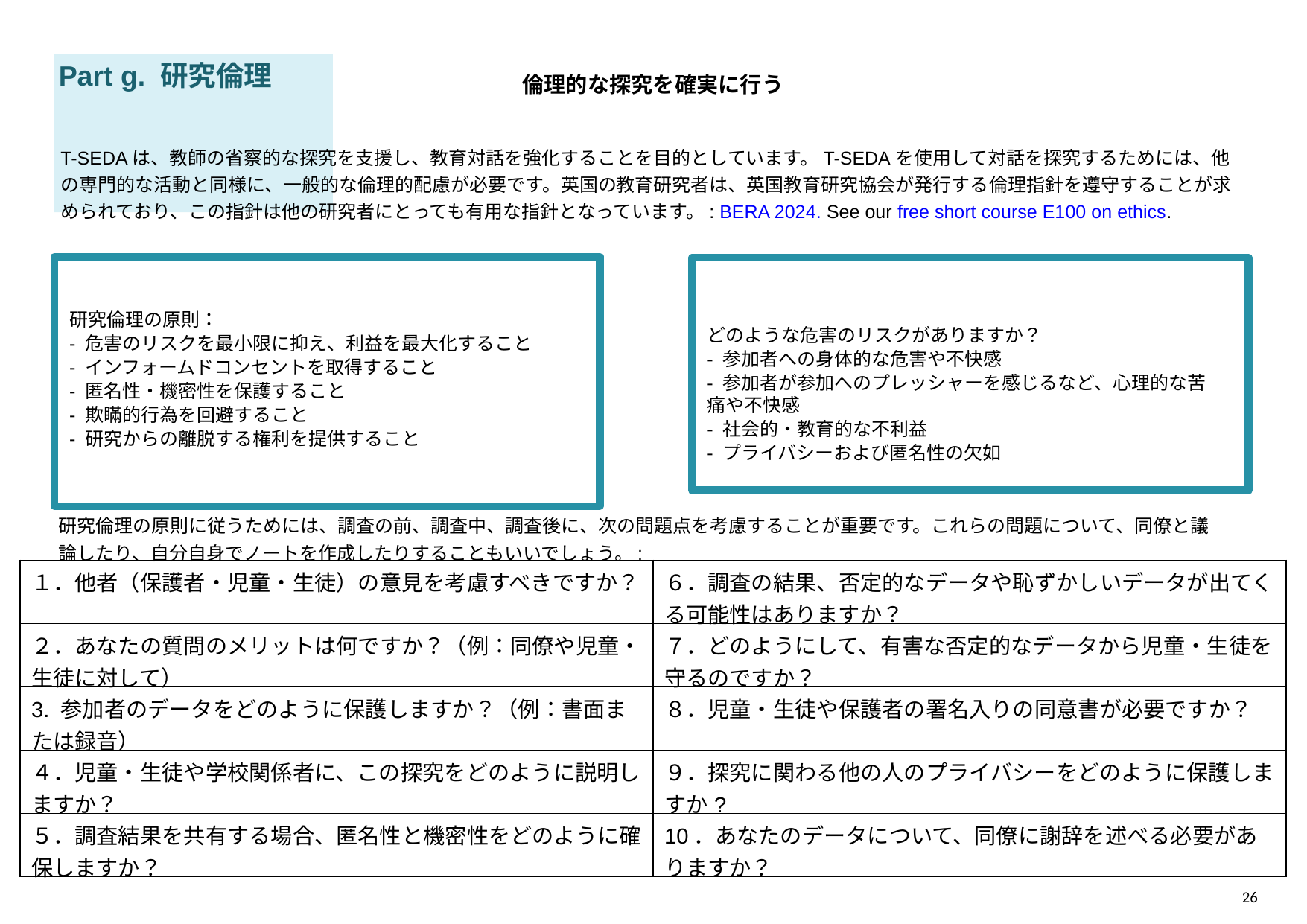

# Part g. 研究倫理
倫理的な探究を確実に行う
T-SEDAは、教師の省察的な探究を支援し、教育対話を強化することを目的としています。T-SEDAを使用して対話を探究するためには、他の専門的な活動と同様に、一般的な倫理的配慮が必要です。英国の教育研究者は、英国教育研究協会が発行する倫理指針を遵守することが求められており、この指針は他の研究者にとっても有用な指針となっています。: BERA 2024. See our free short course E100 on ethics.

研究倫理の原則：
- 危害のリスクを最小限に抑え、利益を最大化すること
- インフォームドコンセントを取得すること
- 匿名性・機密性を保護すること
- 欺瞞的行為を回避すること
- 研究からの離脱する権利を提供すること
どのような危害のリスクがありますか？
- 参加者への身体的な危害や不快感
- 参加者が参加へのプレッシャーを感じるなど、心理的な苦痛や不快感
- 社会的・教育的な不利益
- プライバシーおよび匿名性の欠如
研究倫理の原則に従うためには、調査の前、調査中、調査後に、次の問題点を考慮することが重要です。これらの問題について、同僚と議論したり、自分自身でノートを作成したりすることもいいでしょう。:
| １．他者（保護者・児童・生徒）の意見を考慮すべきですか？ | ６．調査の結果、否定的なデータや恥ずかしいデータが出てくる可能性はありますか？ |
| --- | --- |
| ２．あなたの質問のメリットは何ですか？（例：同僚や児童・生徒に対して） | ７．どのようにして、有害な否定的なデータから児童・生徒を守るのですか？ |
| 3. 参加者のデータをどのように保護しますか？（例：書面または録音） | ８．児童・生徒や保護者の署名入りの同意書が必要ですか？ |
| ４．児童・生徒や学校関係者に、この探究をどのように説明しますか？ | ９．探究に関わる他の人のプライバシーをどのように保護しますか? |
| ５．調査結果を共有する場合、匿名性と機密性をどのように確保しますか？ | 10．あなたのデータについて、同僚に謝辞を述べる必要がありますか？ |
26